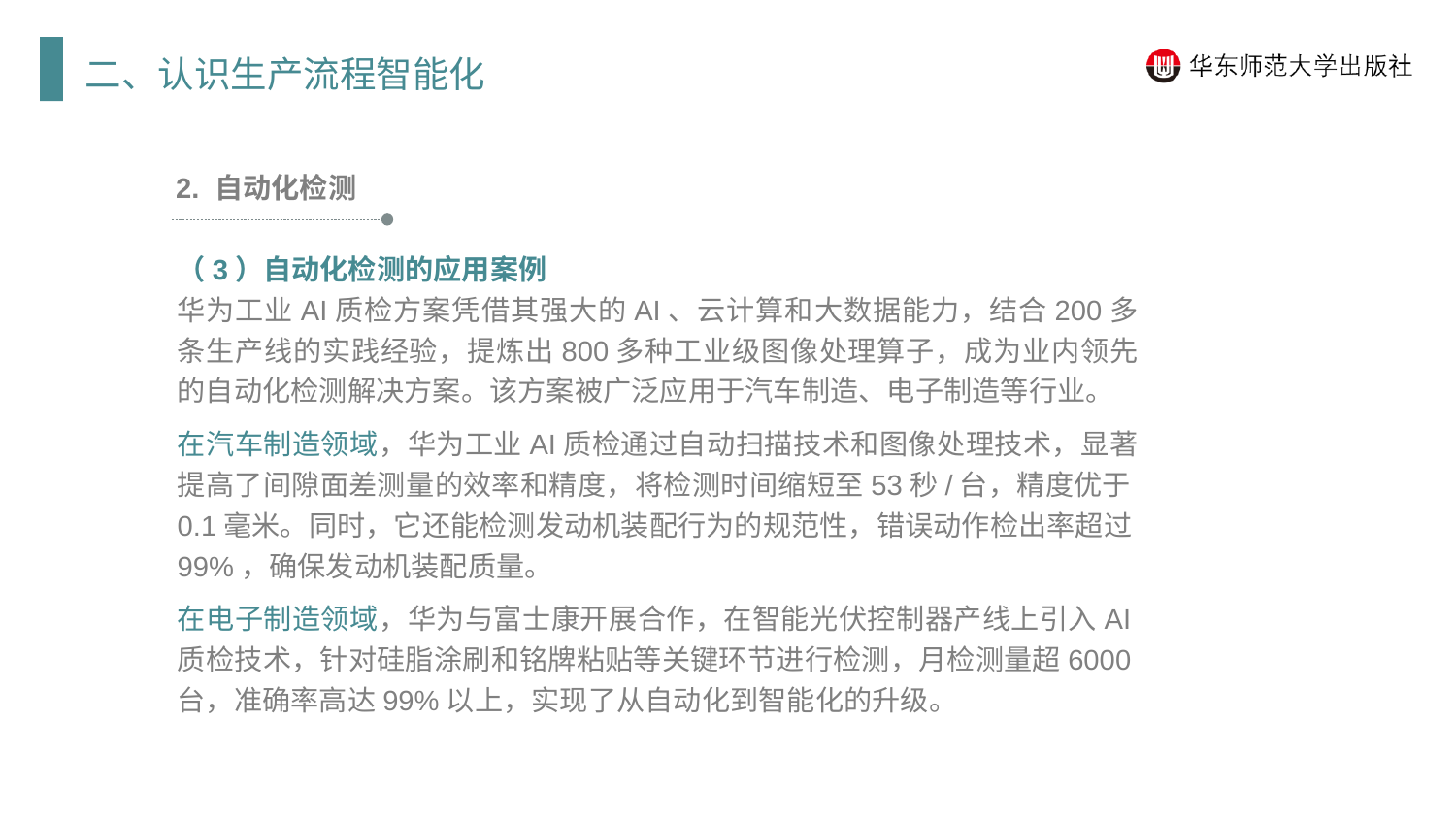

二、认识生产流程智能化
2. 自动化检测
（3）自动化检测的应用案例
华为工业AI质检方案凭借其强大的AI、云计算和大数据能力，结合200多条生产线的实践经验，提炼出800多种工业级图像处理算子，成为业内领先的自动化检测解决方案。该方案被广泛应用于汽车制造、电子制造等行业。
在汽车制造领域，华为工业AI质检通过自动扫描技术和图像处理技术，显著提高了间隙面差测量的效率和精度，将检测时间缩短至53秒/台，精度优于0.1毫米。同时，它还能检测发动机装配行为的规范性，错误动作检出率超过99%，确保发动机装配质量。
在电子制造领域，华为与富士康开展合作，在智能光伏控制器产线上引入AI质检技术，针对硅脂涂刷和铭牌粘贴等关键环节进行检测，月检测量超6000台，准确率高达99%以上，实现了从自动化到智能化的升级。